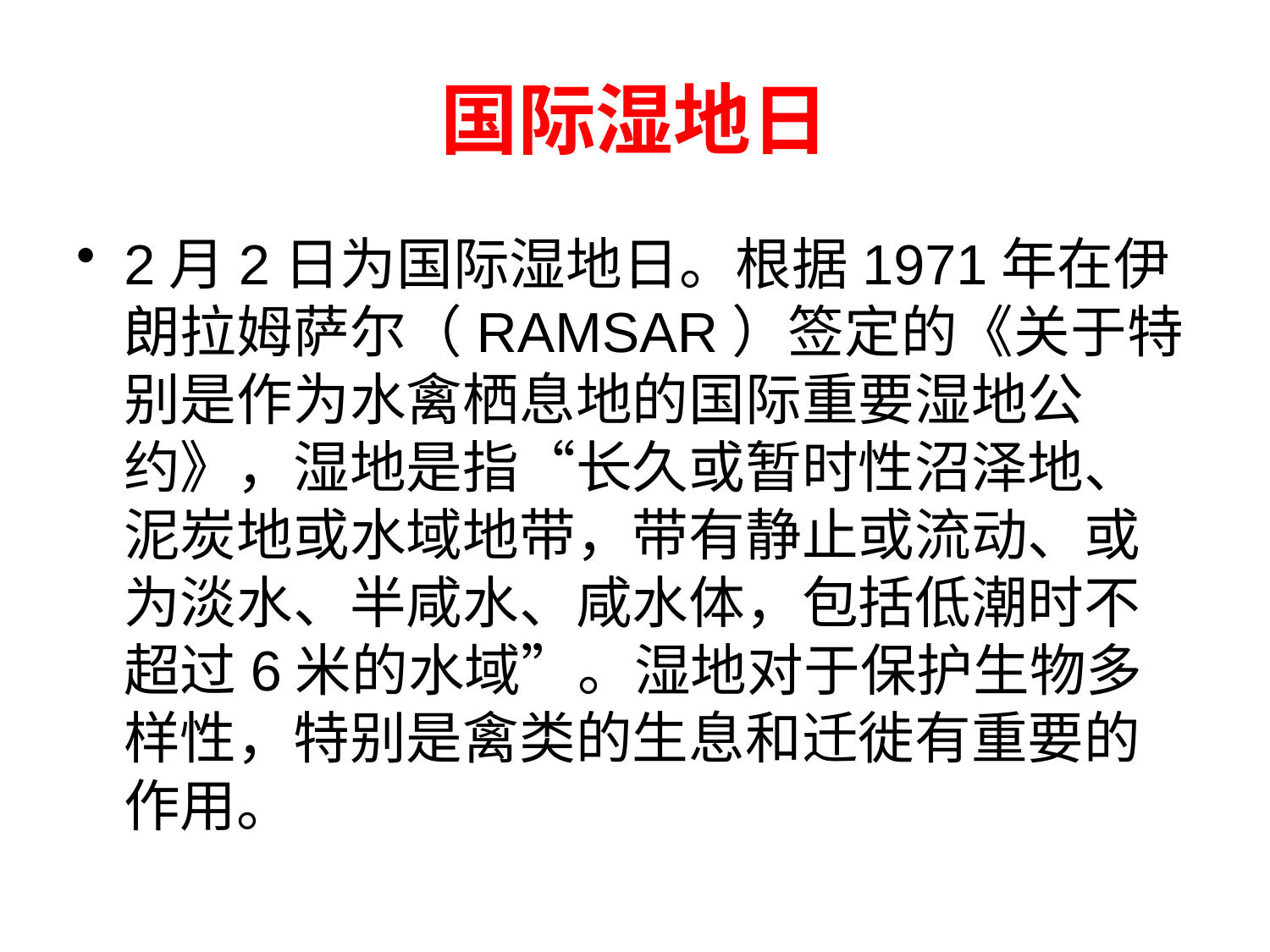

# 国际湿地日
2月2日为国际湿地日。根据1971年在伊朗拉姆萨尔（RAMSAR）签定的《关于特别是作为水禽栖息地的国际重要湿地公约》，湿地是指“长久或暂时性沼泽地、泥炭地或水域地带，带有静止或流动、或为淡水、半咸水、咸水体，包括低潮时不超过6米的水域”。湿地对于保护生物多样性，特别是禽类的生息和迁徙有重要的作用。